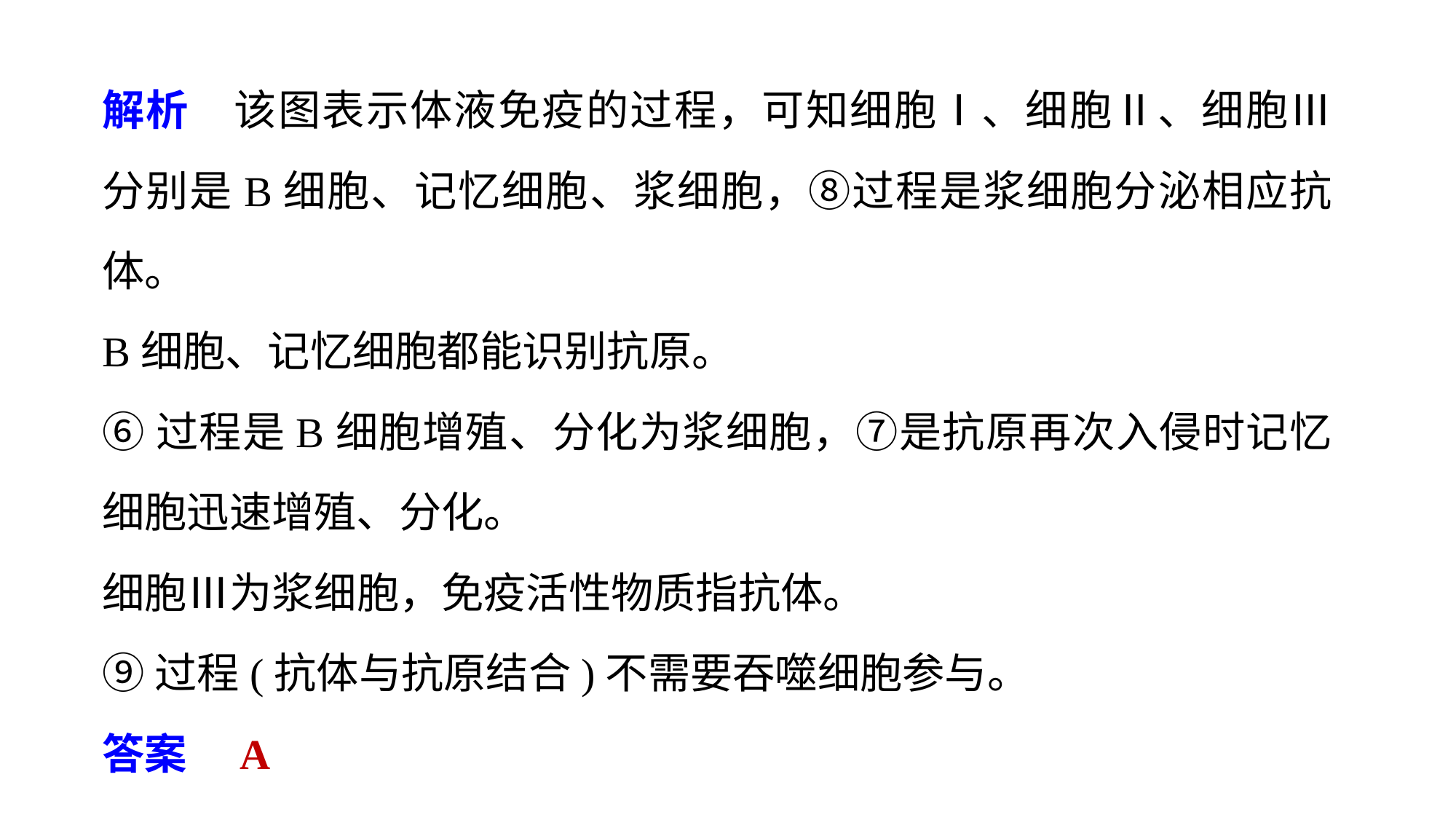

解析　该图表示体液免疫的过程，可知细胞Ⅰ、细胞Ⅱ、细胞Ⅲ分别是B细胞、记忆细胞、浆细胞，⑧过程是浆细胞分泌相应抗体。
B细胞、记忆细胞都能识别抗原。
⑥过程是B细胞增殖、分化为浆细胞，⑦是抗原再次入侵时记忆细胞迅速增殖、分化。
细胞Ⅲ为浆细胞，免疫活性物质指抗体。
⑨过程(抗体与抗原结合)不需要吞噬细胞参与。
答案　A